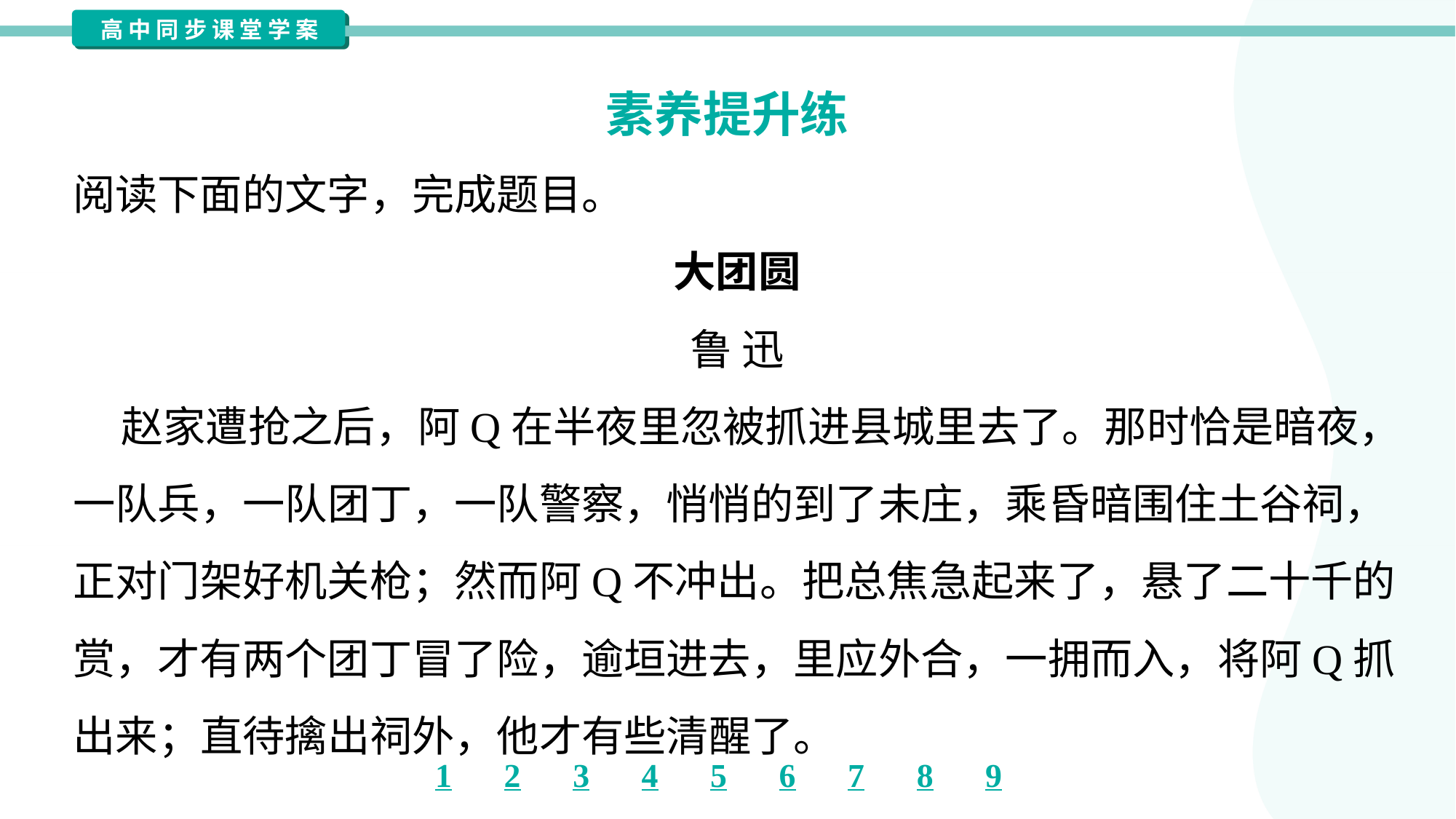

素养提升练
阅读下面的文字，完成题目。
大团圆
鲁 迅
    赵家遭抢之后，阿Q在半夜里忽被抓进县城里去了。那时恰是暗夜，
一队兵，一队团丁，一队警察，悄悄的到了未庄，乘昏暗围住土谷祠，
正对门架好机关枪；然而阿Q不冲出。把总焦急起来了，悬了二十千的
赏，才有两个团丁冒了险，逾垣进去，里应外合，一拥而入，将阿Q抓
出来；直待擒出祠外，他才有些清醒了。